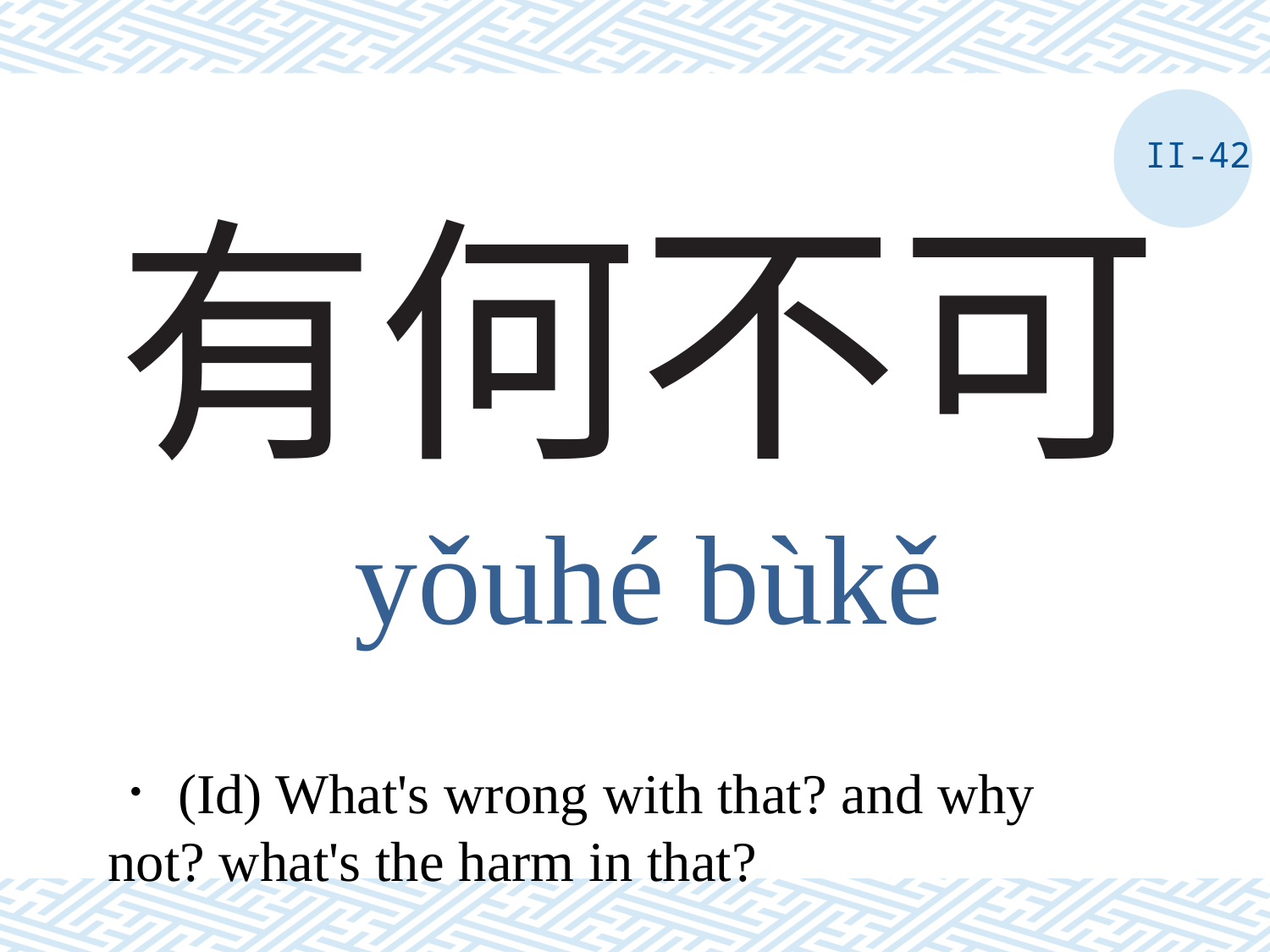

II-42

# 有何不可
yǒuhé bùkě
．(Id) What's wrong with that? and why not? what's the harm in that?